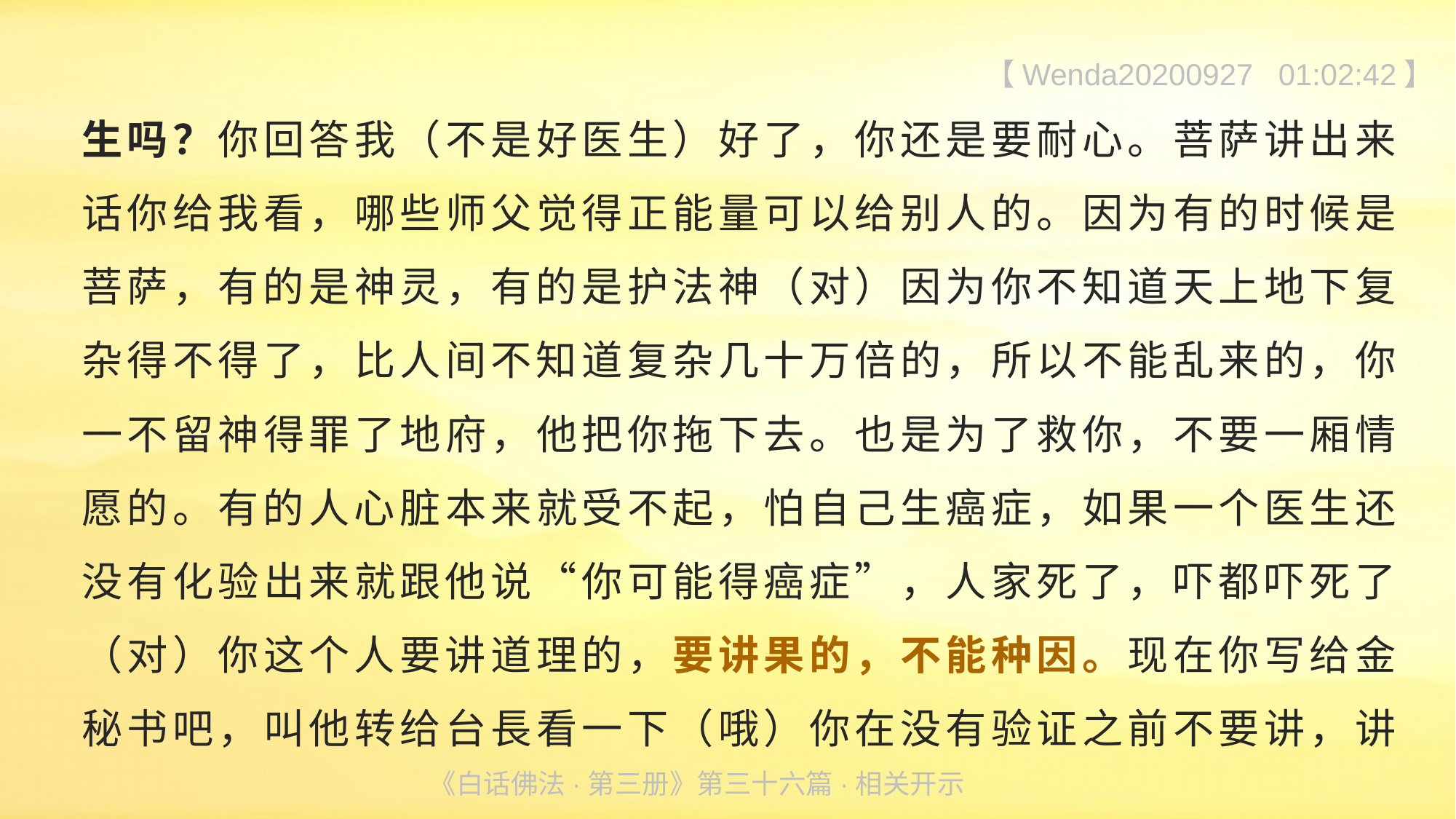

【Wenda20200927   01:02:42】
生吗？你回答我（不是好医生）好了，你还是要耐心。菩萨讲出来话你给我看，哪些师父觉得正能量可以给别人的。因为有的时候是菩萨，有的是神灵，有的是护法神（对）因为你不知道天上地下复杂得不得了，比人间不知道复杂几十万倍的，所以不能乱来的，你一不留神得罪了地府，他把你拖下去。也是为了救你，不要一厢情愿的。有的人心脏本来就受不起，怕自己生癌症，如果一个医生还没有化验出来就跟他说“你可能得癌症”，人家死了，吓都吓死了（对）你这个人要讲道理的，要讲果的，不能种因。现在你写给金秘书吧，叫他转给台長看一下（哦）你在没有验证之前不要讲，讲
《白话佛法·第三册》第三十六篇·相关开示